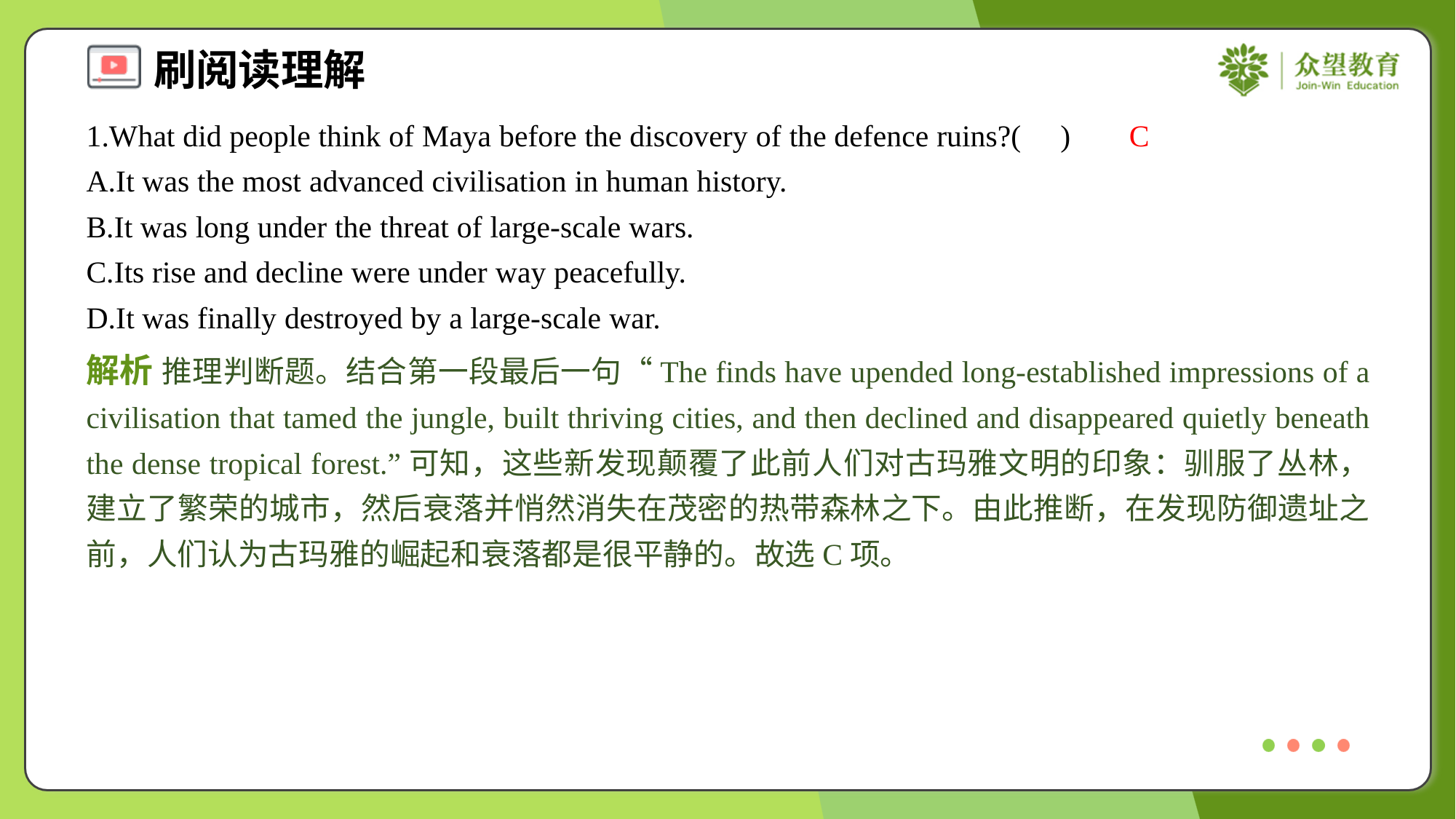

1.What did people think of Maya before the discovery of the defence ruins?(     )
C
A.It was the most advanced civilisation in human history.
B.It was long under the threat of large-scale wars.
C.Its rise and decline were under way peacefully.
D.It was finally destroyed by a large-scale war.
解析 推理判断题。结合第一段最后一句“The finds have upended long-established impressions of a civilisation that tamed the jungle, built thriving cities, and then declined and disappeared quietly beneath the dense tropical forest.”可知，这些新发现颠覆了此前人们对古玛雅文明的印象：驯服了丛林，建立了繁荣的城市，然后衰落并悄然消失在茂密的热带森林之下。由此推断，在发现防御遗址之前，人们认为古玛雅的崛起和衰落都是很平静的。故选C项。